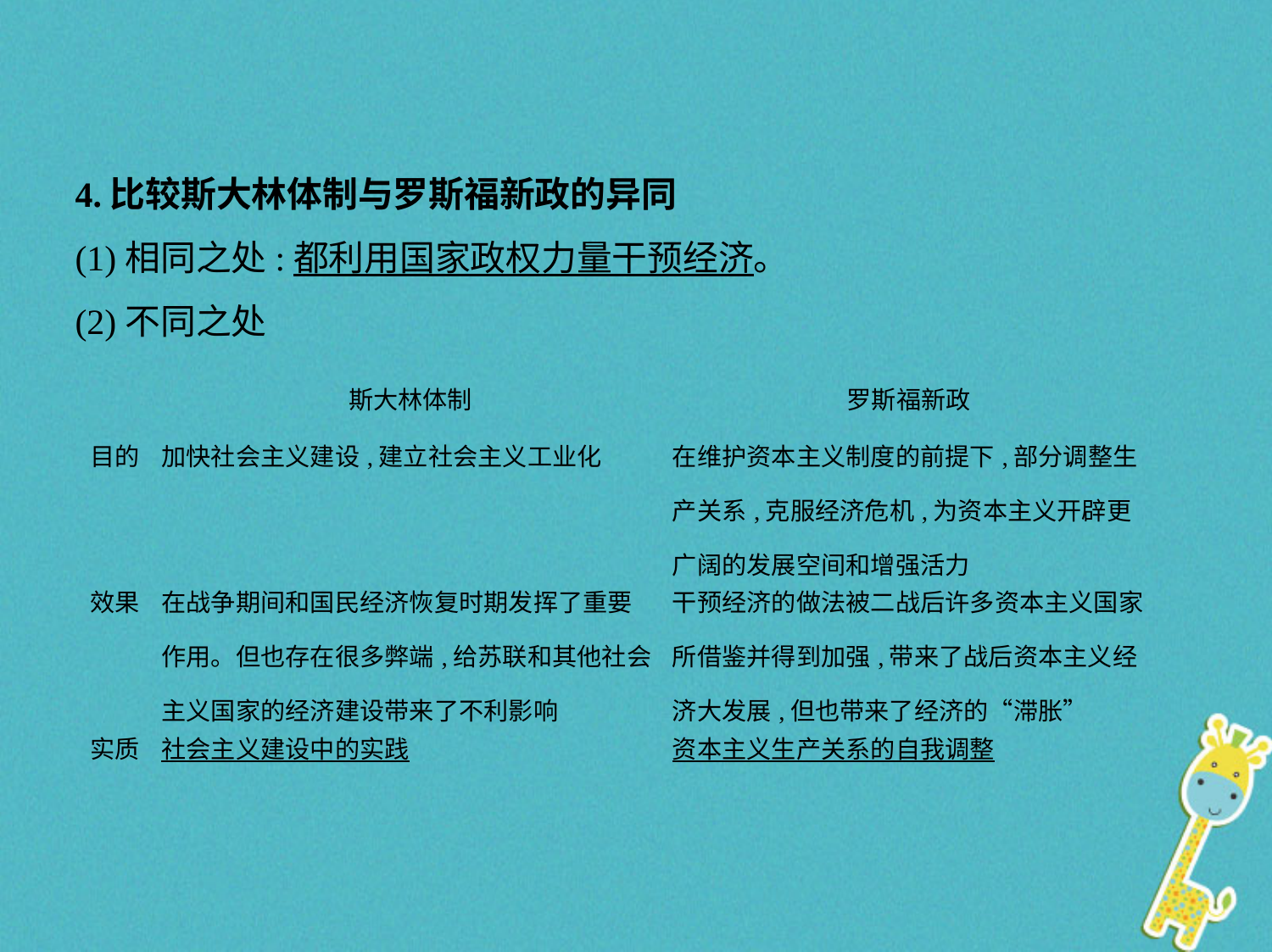

4.比较斯大林体制与罗斯福新政的异同
(1)相同之处:都利用国家政权力量干预经济。
(2)不同之处
|  | 斯大林体制 | 罗斯福新政 |
| --- | --- | --- |
| 目的 | 加快社会主义建设,建立社会主义工业化 | 在维护资本主义制度的前提下,部分调整生产关系,克服经济危机,为资本主义开辟更广阔的发展空间和增强活力 |
| 效果 | 在战争期间和国民经济恢复时期发挥了重要 作用。但也存在很多弊端,给苏联和其他社会 主义国家的经济建设带来了不利影响 | 干预经济的做法被二战后许多资本主义国家 所借鉴并得到加强,带来了战后资本主义经济大发展,但也带来了经济的“滞胀” |
| 实质 | 社会主义建设中的实践 | 资本主义生产关系的自我调整 |